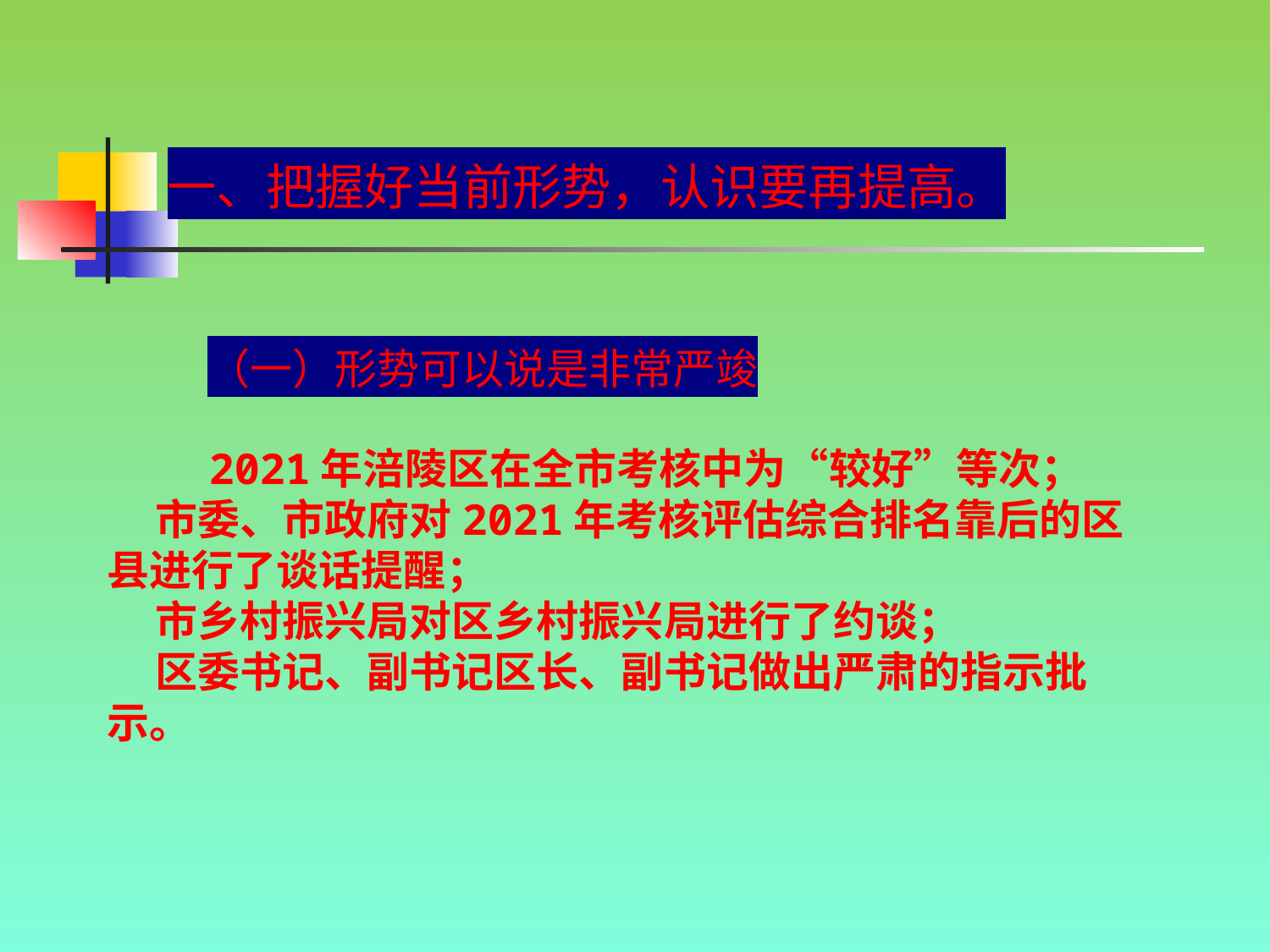

一、把握好当前形势，认识要再提高。
（一）形势可以说是非常严竣
    2021年涪陵区在全市考核中为“较好”等次；
    市委、市政府对2021年考核评估综合排名靠后的区县进行了谈话提醒；
    市乡村振兴局对区乡村振兴局进行了约谈；
    区委书记、副书记区长、副书记做出严肃的指示批示。